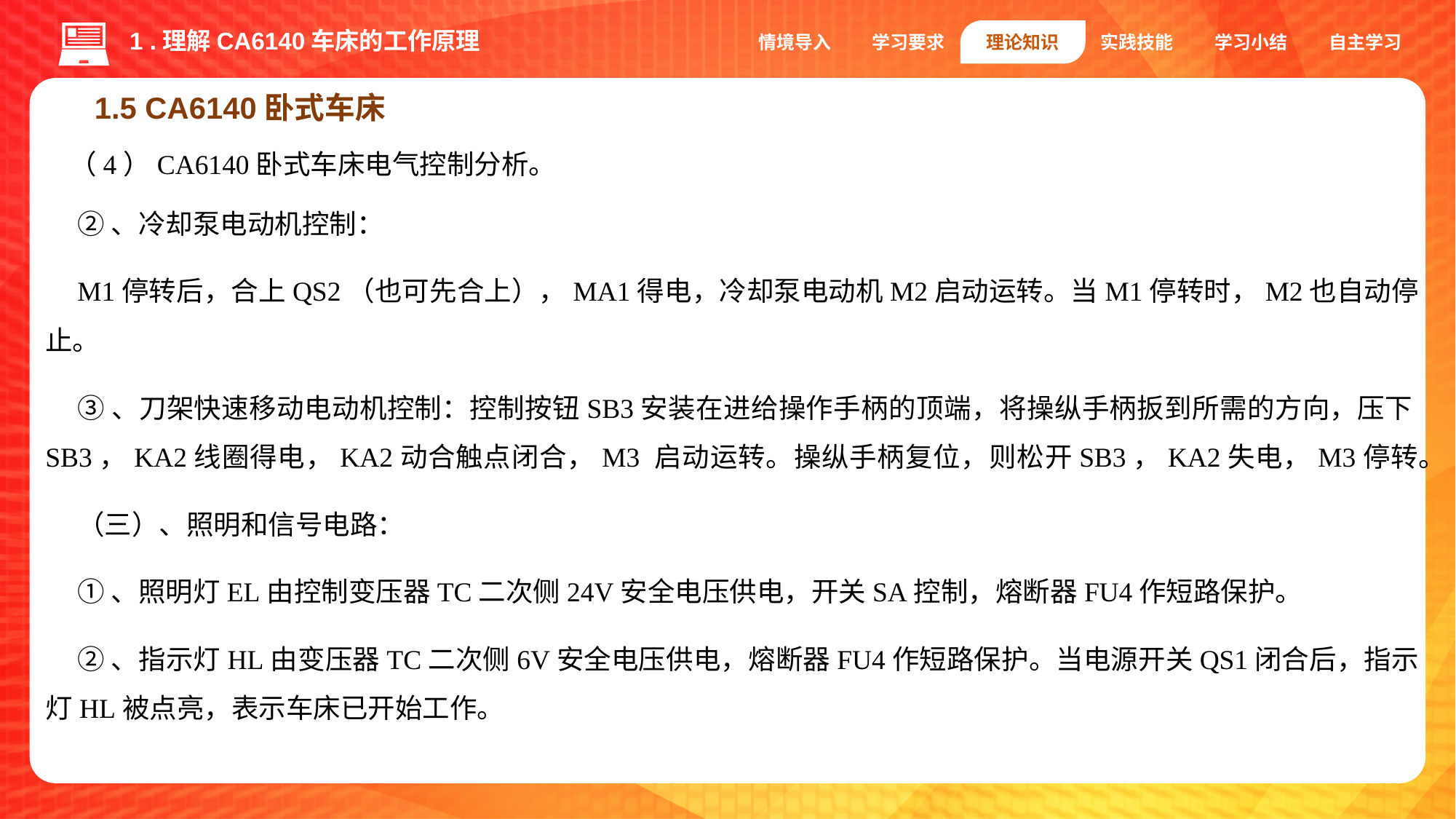

1 .理解CA6140车床的工作原理
情境导入
学习要求
理论知识
实践技能
学习小结
自主学习

1.5 CA6140卧式车床
（4）CA6140卧式车床电气控制分析。

②、冷却泵电动机控制：
M1停转后，合上QS2（也可先合上），MA1得电，冷却泵电动机M2启动运转。当M1停转时，M2也自动停止。
③、刀架快速移动电动机控制：控制按钮SB3安装在进给操作手柄的顶端，将操纵手柄扳到所需的方向，压下SB3，KA2线圈得电，KA2动合触点闭合，M3 启动运转。操纵手柄复位，则松开SB3，KA2失电，M3停转。
（三）、照明和信号电路：
①、照明灯EL由控制变压器TC二次侧24V安全电压供电，开关SA控制，熔断器FU4作短路保护。
②、指示灯HL由变压器TC二次侧6V安全电压供电，熔断器FU4作短路保护。当电源开关QS1闭合后，指示灯HL被点亮，表示车床已开始工作。